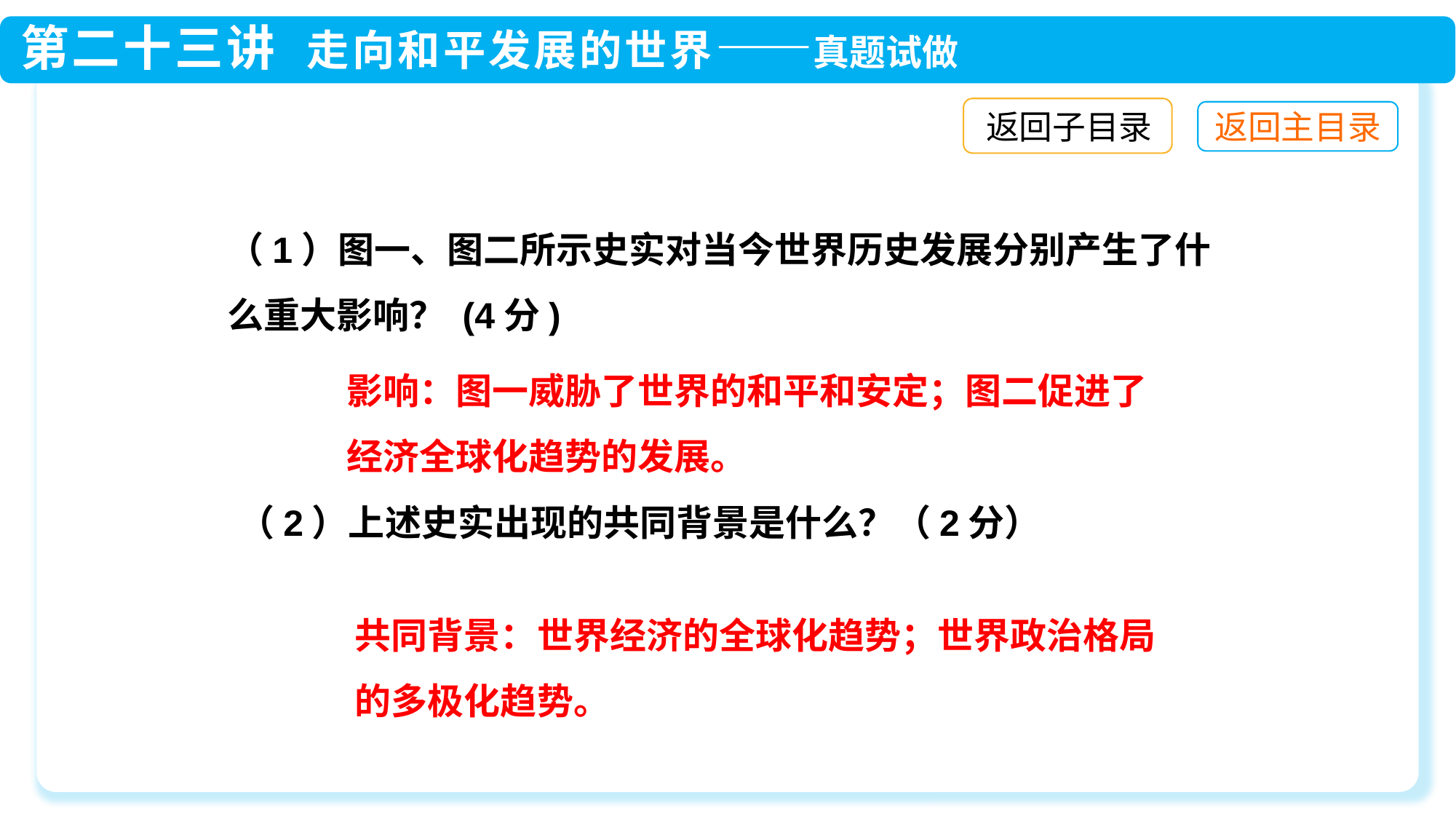

返回子目录
（1）图一、图二所示史实对当今世界历史发展分别产生了什么重大影响？ (4分)
影响：图一威胁了世界的和平和安定；图二促进了经济全球化趋势的发展。
（2）上述史实出现的共同背景是什么？（2分）
共同背景：世界经济的全球化趋势；世界政治格局的多极化趋势。